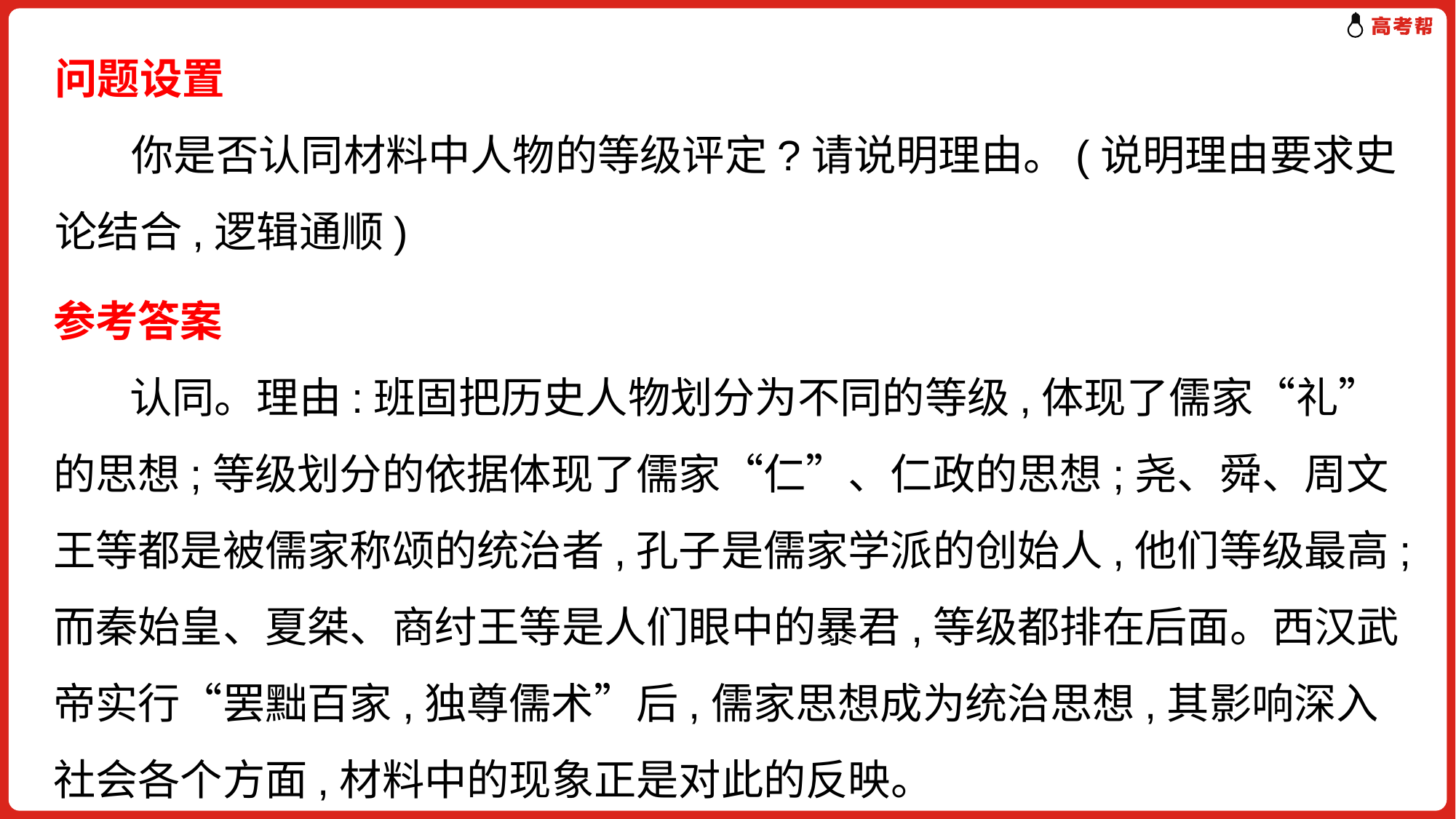

问题设置
       你是否认同材料中人物的等级评定?请说明理由。(说明理由要求史论结合,逻辑通顺)
参考答案
       认同。理由:班固把历史人物划分为不同的等级,体现了儒家“礼”的思想;等级划分的依据体现了儒家“仁”、仁政的思想;尧、舜、周文王等都是被儒家称颂的统治者,孔子是儒家学派的创始人,他们等级最高;而秦始皇、夏桀、商纣王等是人们眼中的暴君,等级都排在后面。西汉武帝实行“罢黜百家,独尊儒术”后,儒家思想成为统治思想,其影响深入社会各个方面,材料中的现象正是对此的反映。